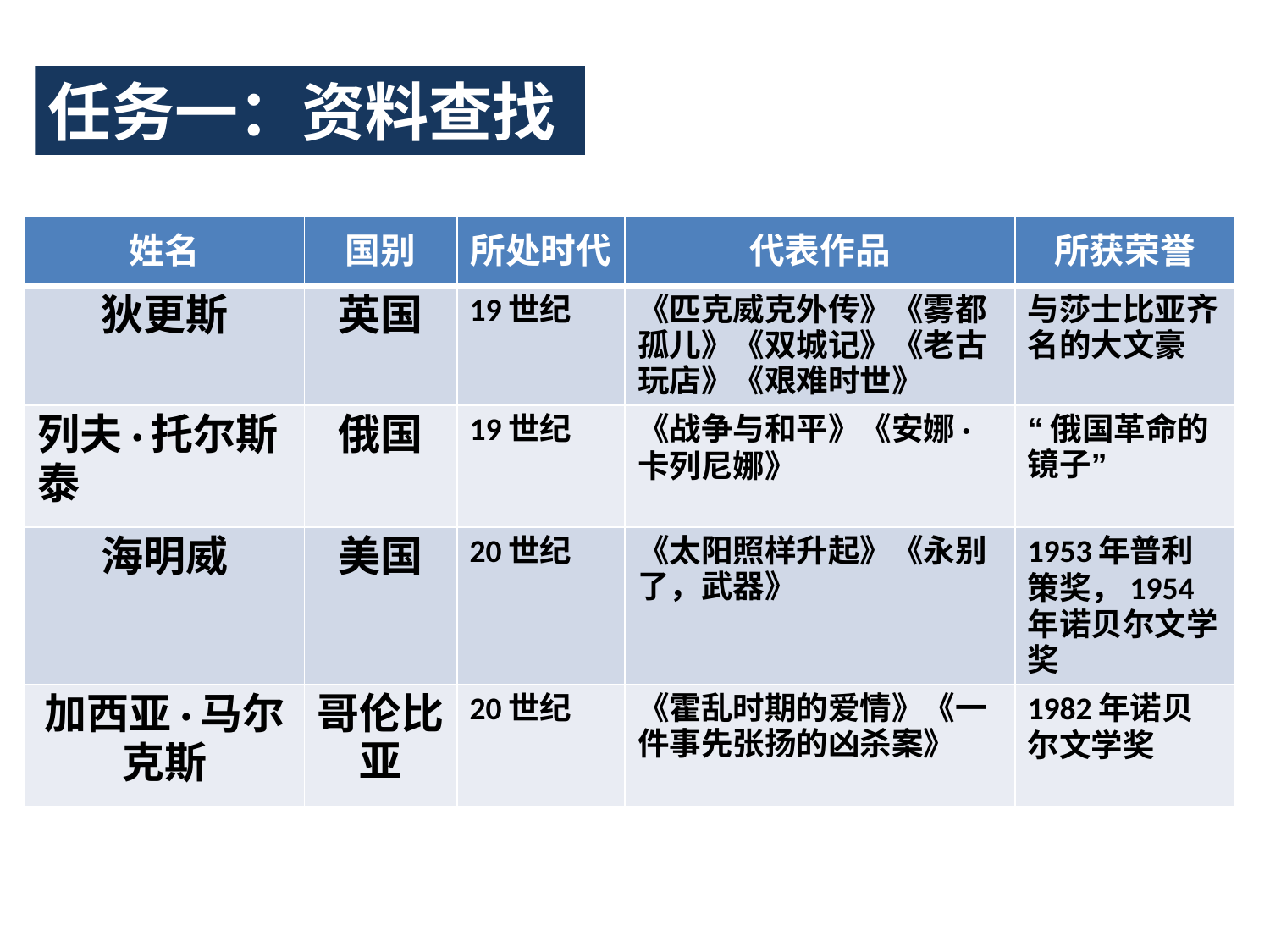

任务一：资料查找
| 姓名 | 国别 | 所处时代 | 代表作品 | 所获荣誉 |
| --- | --- | --- | --- | --- |
| 狄更斯 | 英国 | 19世纪 | 《匹克威克外传》《雾都孤儿》《双城记》《老古玩店》《艰难时世》 | 与莎士比亚齐名的大文豪 |
| 列夫·托尔斯泰 | 俄国 | 19世纪 | 《战争与和平》《安娜·卡列尼娜》 | “俄国革命的镜子” |
| 海明威 | 美国 | 20世纪 | 《太阳照样升起》《永别了，武器》 | 1953年普利策奖，1954年诺贝尔文学奖 |
| 加西亚·马尔克斯 | 哥伦比亚 | 20世纪 | 《霍乱时期的爱情》《一件事先张扬的凶杀案》 | 1982年诺贝尔文学奖 |